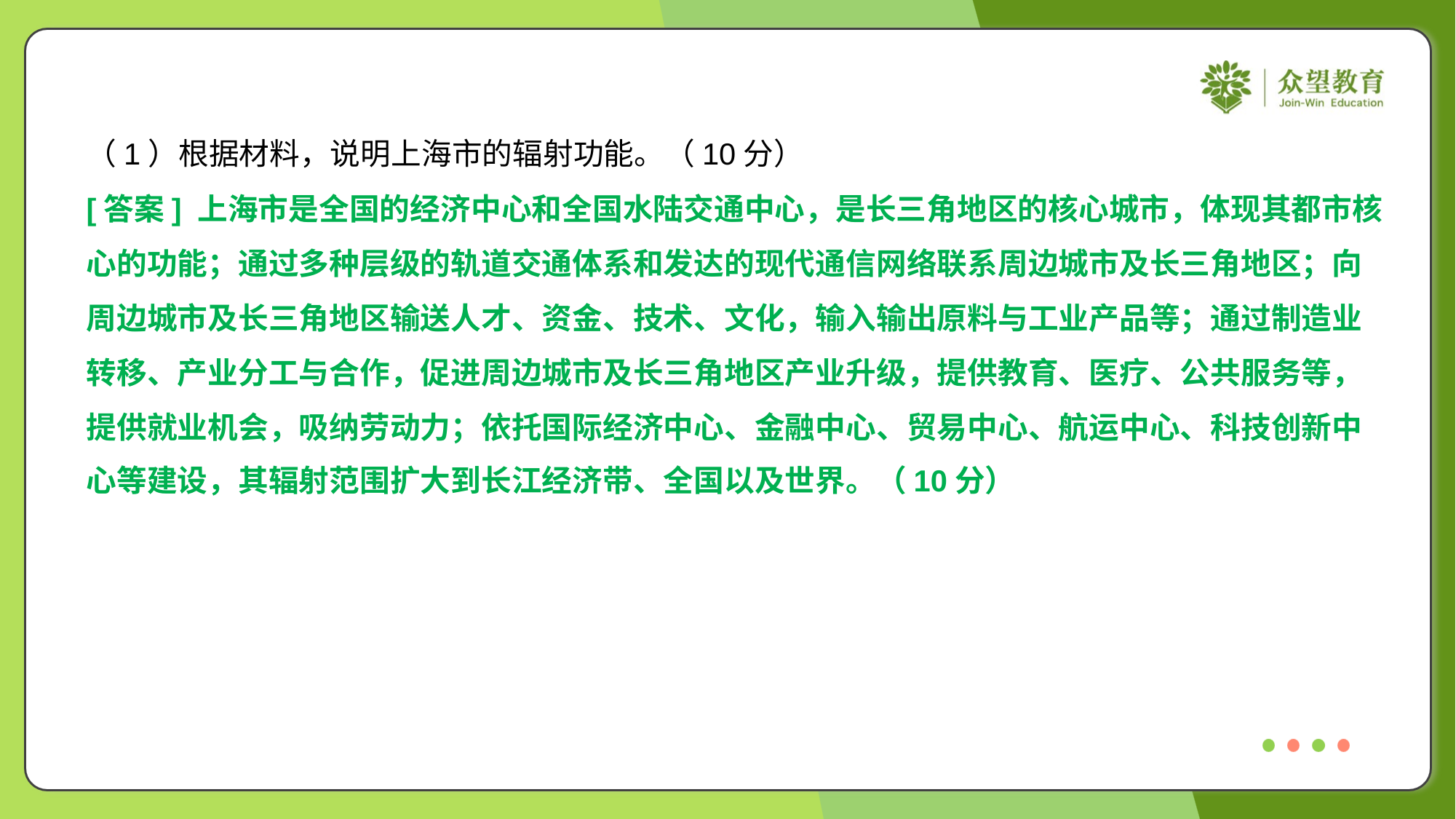

（1）根据材料，说明上海市的辐射功能。（10分）
[答案] 上海市是全国的经济中心和全国水陆交通中心，是长三角地区的核心城市，体现其都市核
心的功能；通过多种层级的轨道交通体系和发达的现代通信网络联系周边城市及长三角地区；向
周边城市及长三角地区输送人才、资金、技术、文化，输入输出原料与工业产品等；通过制造业
转移、产业分工与合作，促进周边城市及长三角地区产业升级，提供教育、医疗、公共服务等，
提供就业机会，吸纳劳动力；依托国际经济中心、金融中心、贸易中心、航运中心、科技创新中
心等建设，其辐射范围扩大到长江经济带、全国以及世界。（10分）